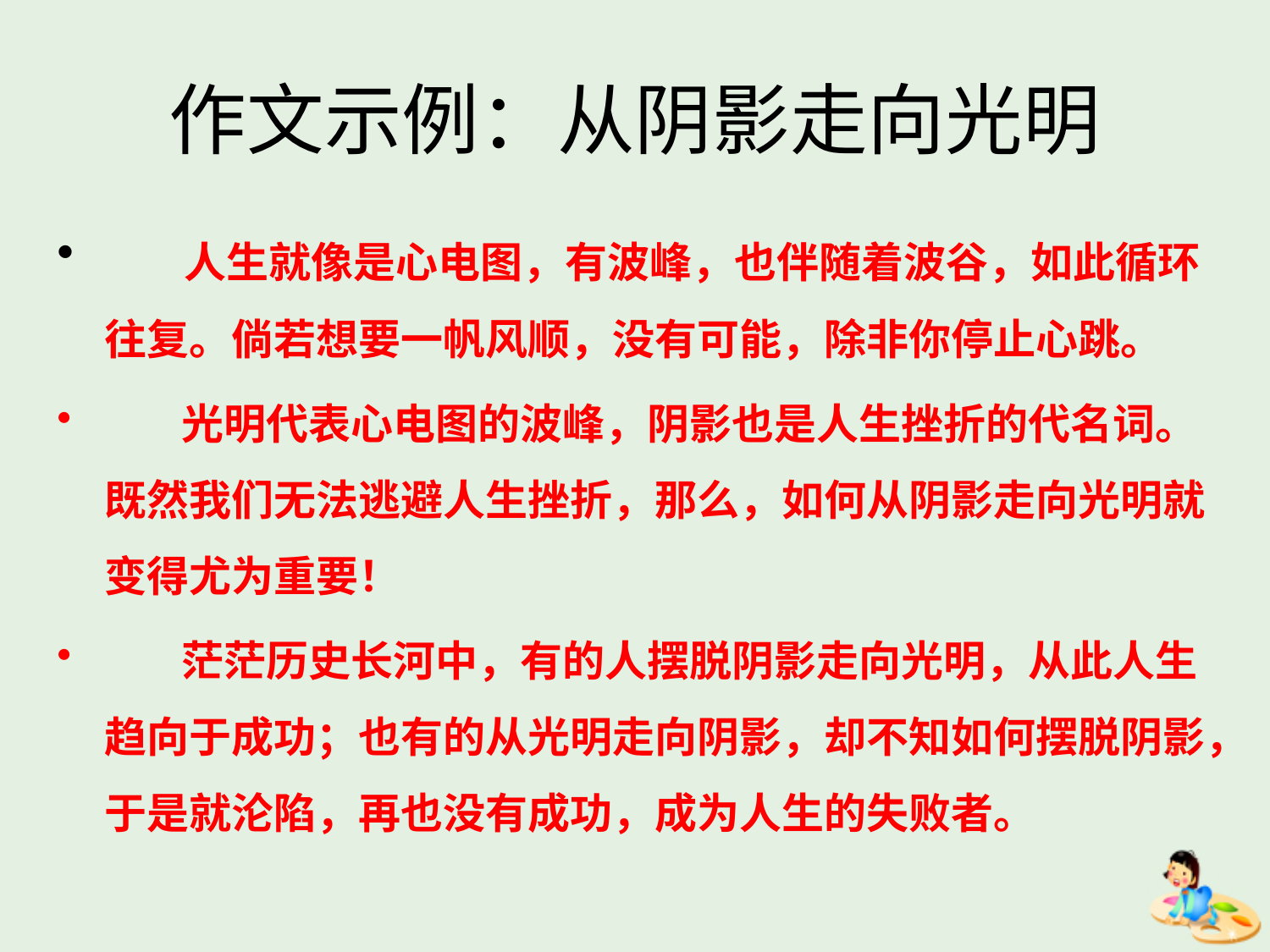

# 作文示例：从阴影走向光明
      人生就像是心电图，有波峰，也伴随着波谷，如此循环往复。倘若想要一帆风顺，没有可能，除非你停止心跳。
       光明代表心电图的波峰，阴影也是人生挫折的代名词。既然我们无法逃避人生挫折，那么，如何从阴影走向光明就变得尤为重要！
       茫茫历史长河中，有的人摆脱阴影走向光明，从此人生趋向于成功；也有的从光明走向阴影，却不知如何摆脱阴影，于是就沦陷，再也没有成功，成为人生的失败者。